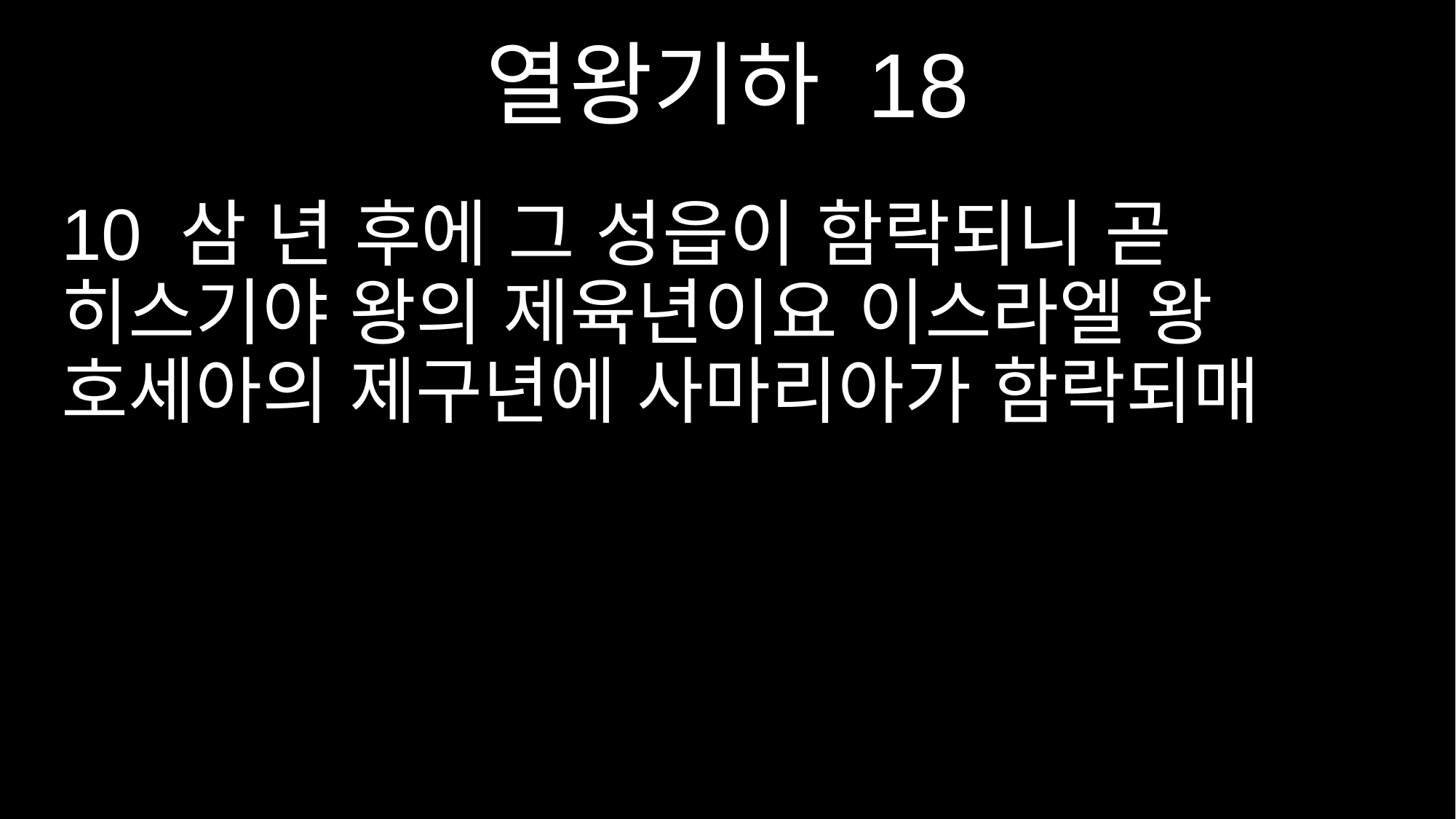

열왕기하 18
10 삼 년 후에 그 성읍이 함락되니 곧 히스기야 왕의 제육년이요 이스라엘 왕 호세아의 제구년에 사마리아가 함락되매